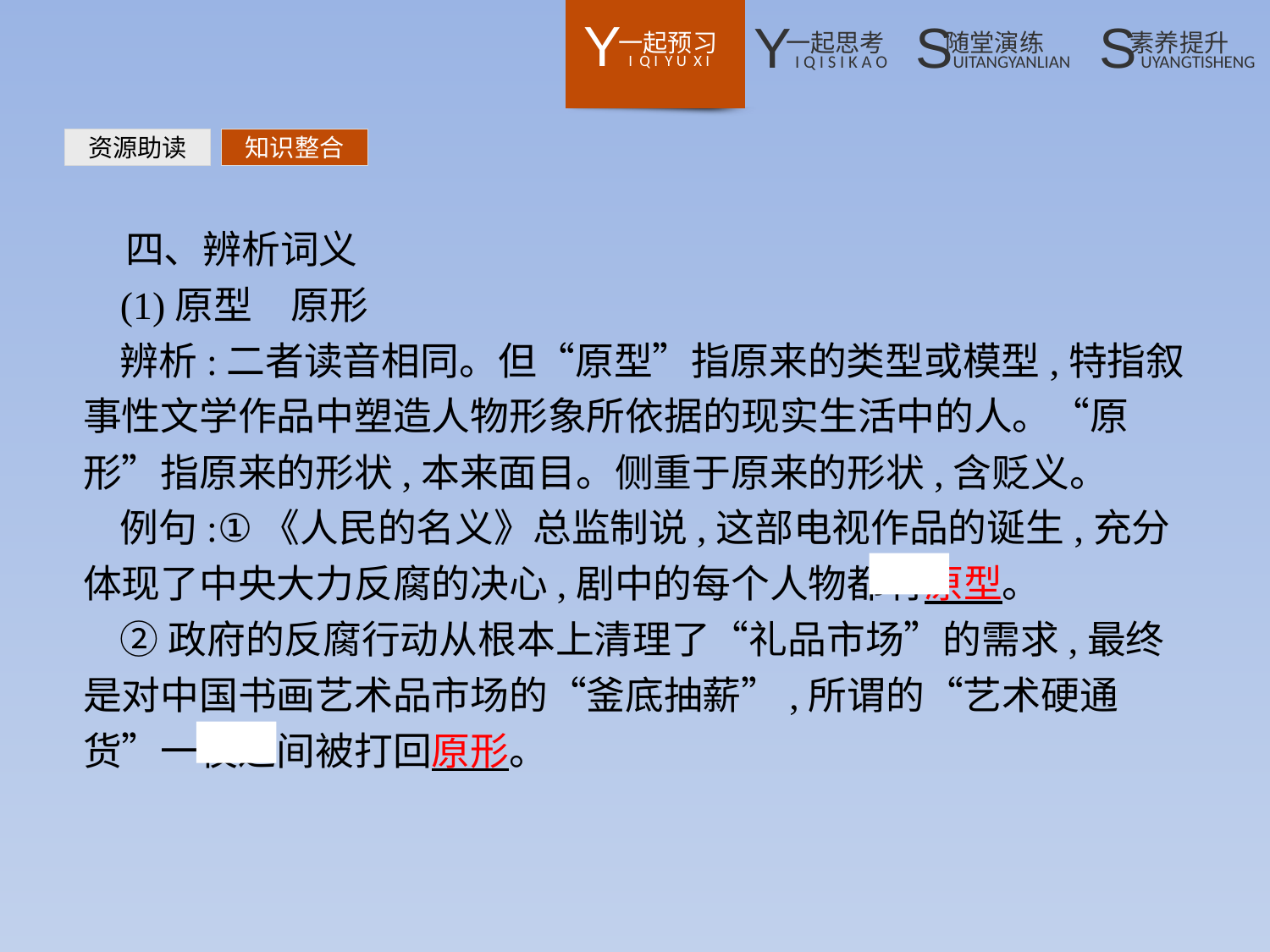

资源助读
知识整合
四、辨析词义
(1)原型　原形
辨析:二者读音相同。但“原型”指原来的类型或模型,特指叙事性文学作品中塑造人物形象所依据的现实生活中的人。“原形”指原来的形状,本来面目。侧重于原来的形状,含贬义。
例句:①《人民的名义》总监制说,这部电视作品的诞生,充分体现了中央大力反腐的决心,剧中的每个人物都有原型。
②政府的反腐行动从根本上清理了“礼品市场”的需求,最终是对中国书画艺术品市场的“釜底抽薪”,所谓的“艺术硬通货”一夜之间被打回原形。